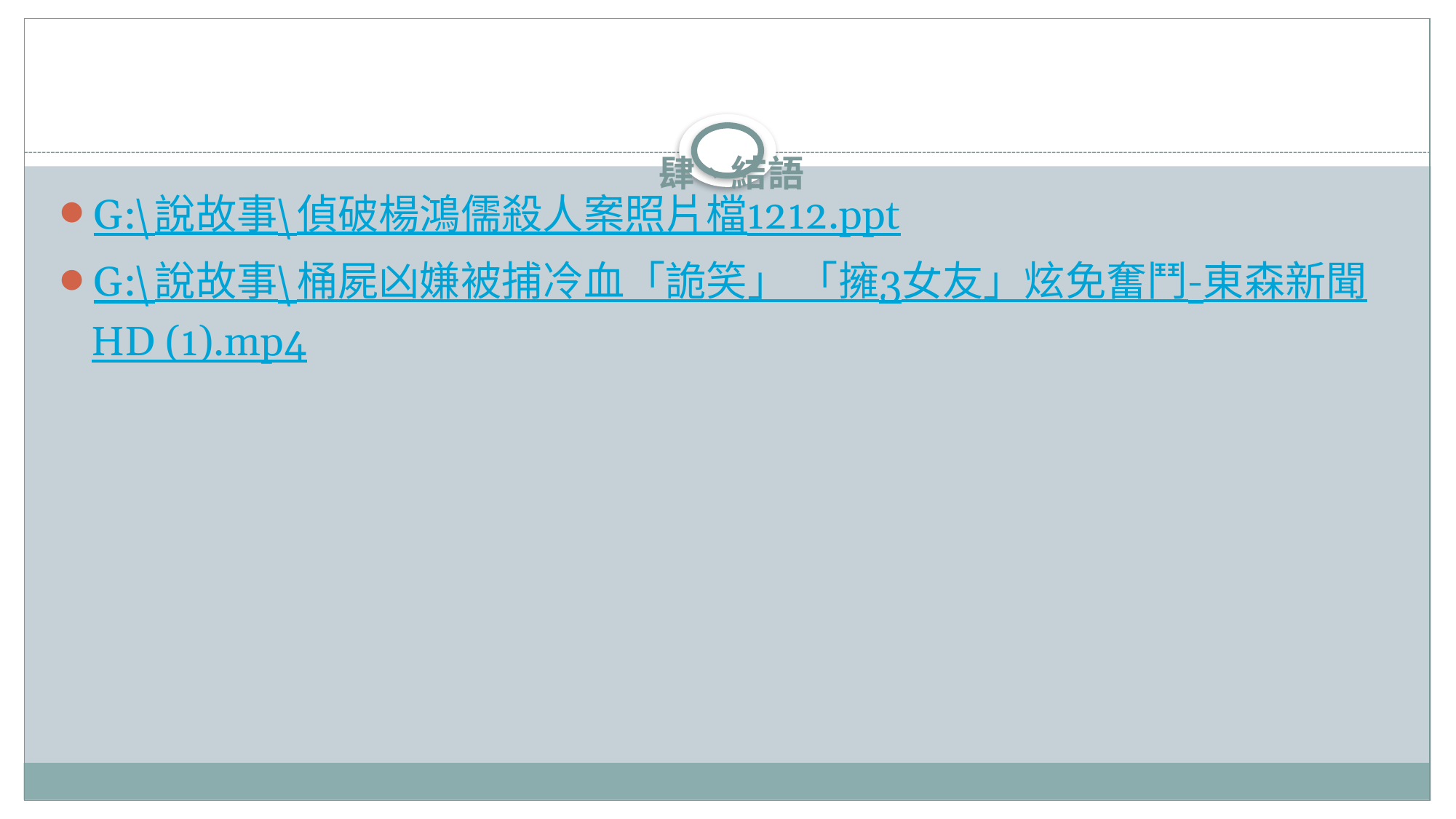

# 肆、結語
G:\說故事\偵破楊鴻儒殺人案照片檔1212.ppt
G:\說故事\桶屍凶嫌被捕冷血「詭笑」 「擁3女友」炫免奮鬥-東森新聞HD (1).mp4